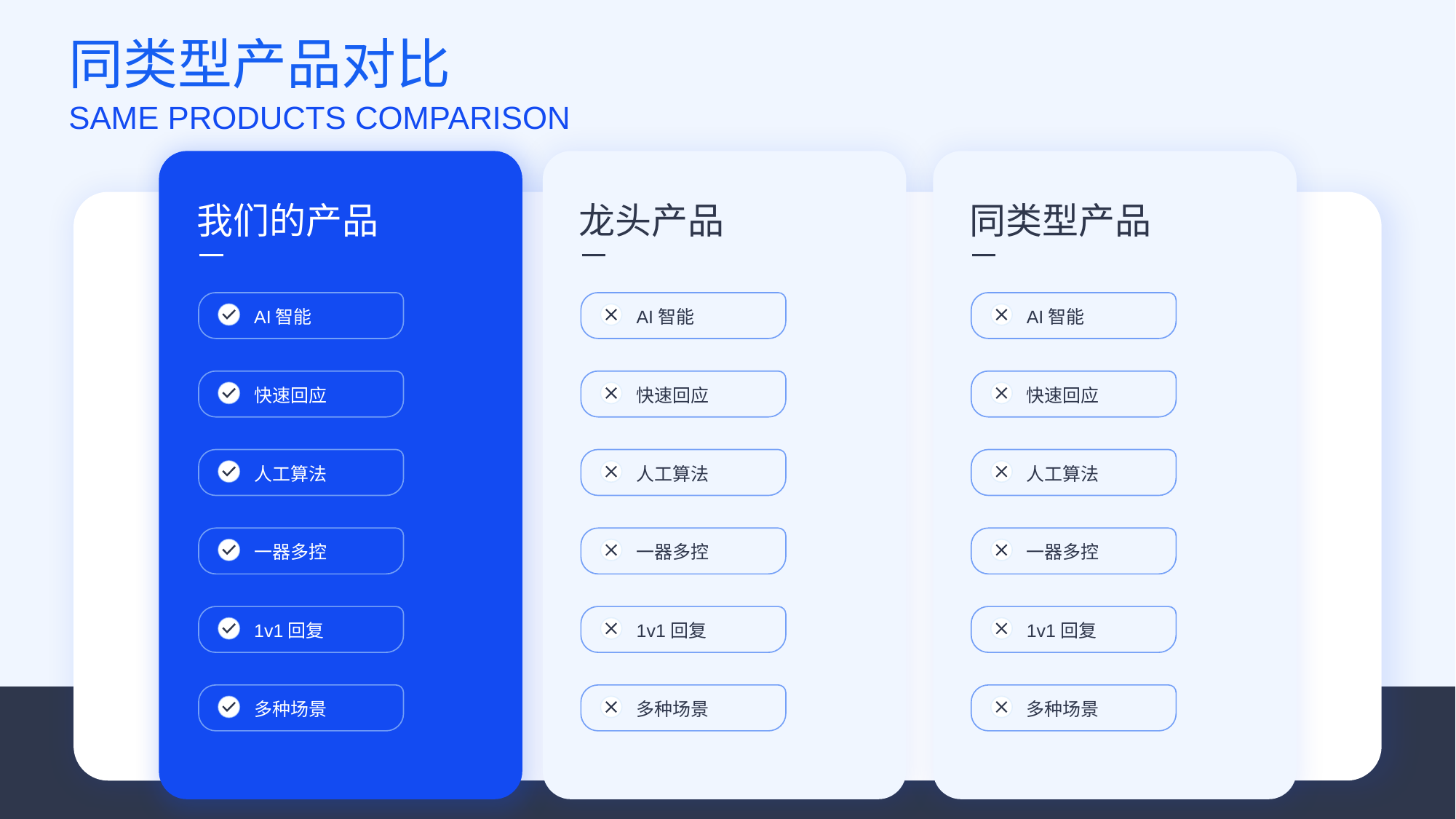

同类型产品对比
SAME PRODUCTS COMPARISON

我们的产品
龙头产品
同类型产品

AI智能

AI智能

AI智能

快速回应

快速回应

快速回应

人工算法

人工算法

人工算法

一器多控

一器多控

一器多控

1v1回复

1v1回复

1v1回复

多种场景

多种场景

多种场景